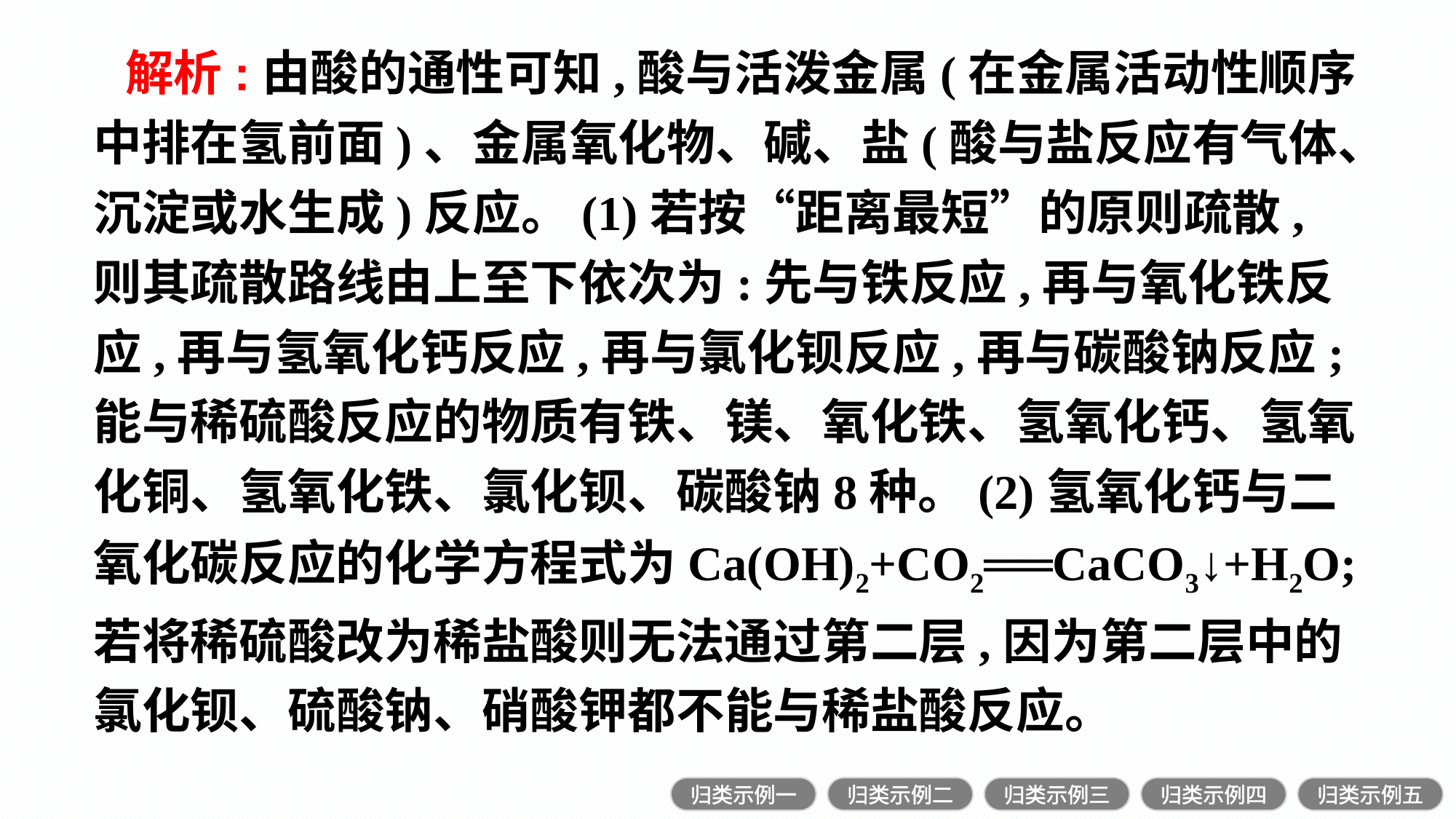

解析:由酸的通性可知,酸与活泼金属(在金属活动性顺序中排在氢前面)、金属氧化物、碱、盐(酸与盐反应有气体、沉淀或水生成)反应。(1)若按“距离最短”的原则疏散,则其疏散路线由上至下依次为:先与铁反应,再与氧化铁反应,再与氢氧化钙反应,再与氯化钡反应,再与碳酸钠反应;能与稀硫酸反应的物质有铁、镁、氧化铁、氢氧化钙、氢氧化铜、氢氧化铁、氯化钡、碳酸钠8种。(2)氢氧化钙与二氧化碳反应的化学方程式为Ca(OH)2+CO2══CaCO3↓+H2O;若将稀硫酸改为稀盐酸则无法通过第二层,因为第二层中的氯化钡、硫酸钠、硝酸钾都不能与稀盐酸反应。